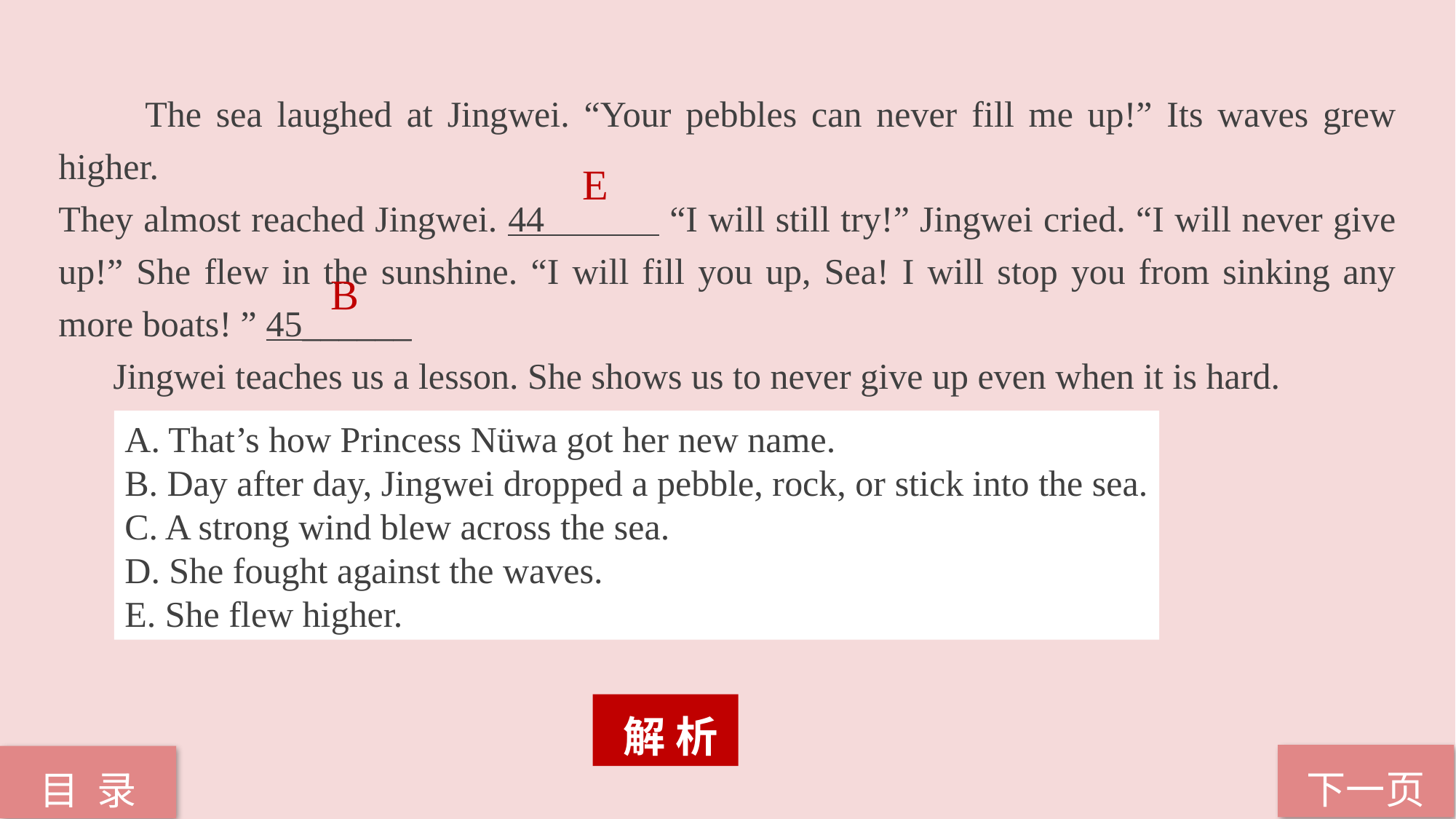

The sea laughed at Jingwei. “Your pebbles can never fill me up!” Its waves grew higher.
They almost reached Jingwei. 44            “I will still try!” Jingwei cried. “I will never give up!” She flew in the sunshine. “I will fill you up, Sea! I will stop you from sinking any more boats! ” 45______
      Jingwei teaches us a lesson. She shows us to never give up even when it is hard.
E
B
A. That’s how Princess Nüwa got her new name.
B. Day after day, Jingwei dropped a pebble, rock, or stick into the sea.
C. A strong wind blew across the sea.
D. She fought against the waves.
E. She flew higher.
 解 析